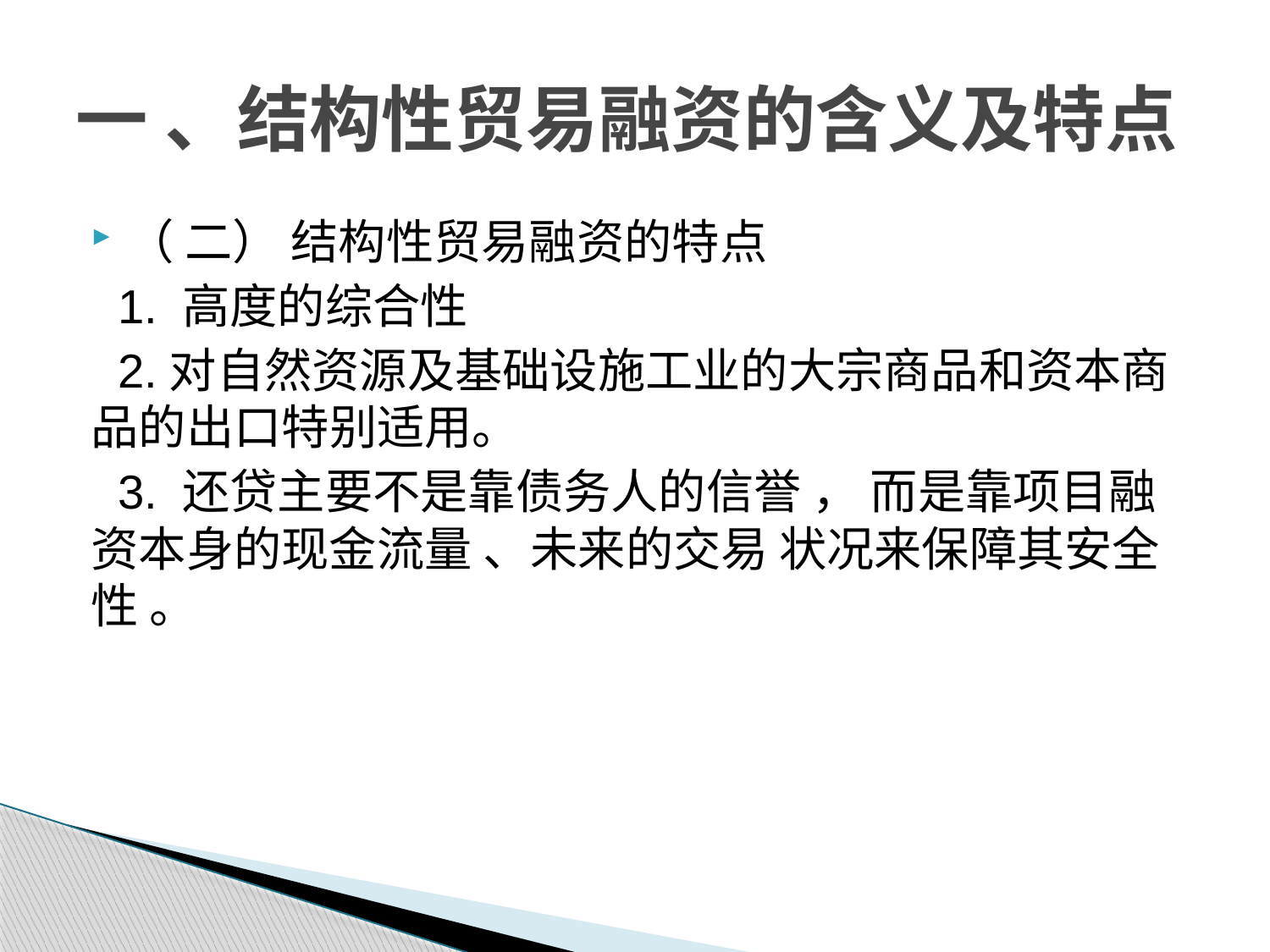

# 一 、结构性贸易融资的含义及特点
（ 二） 结构性贸易融资的特点
  1. 高度的综合性
  2.对自然资源及基础设施工业的大宗商品和资本商品的出口特别适用。
  3. 还贷主要不是靠债务人的信誉 ， 而是靠项目融资本身的现金流量 、未来的交易 状况来保障其安全性 。